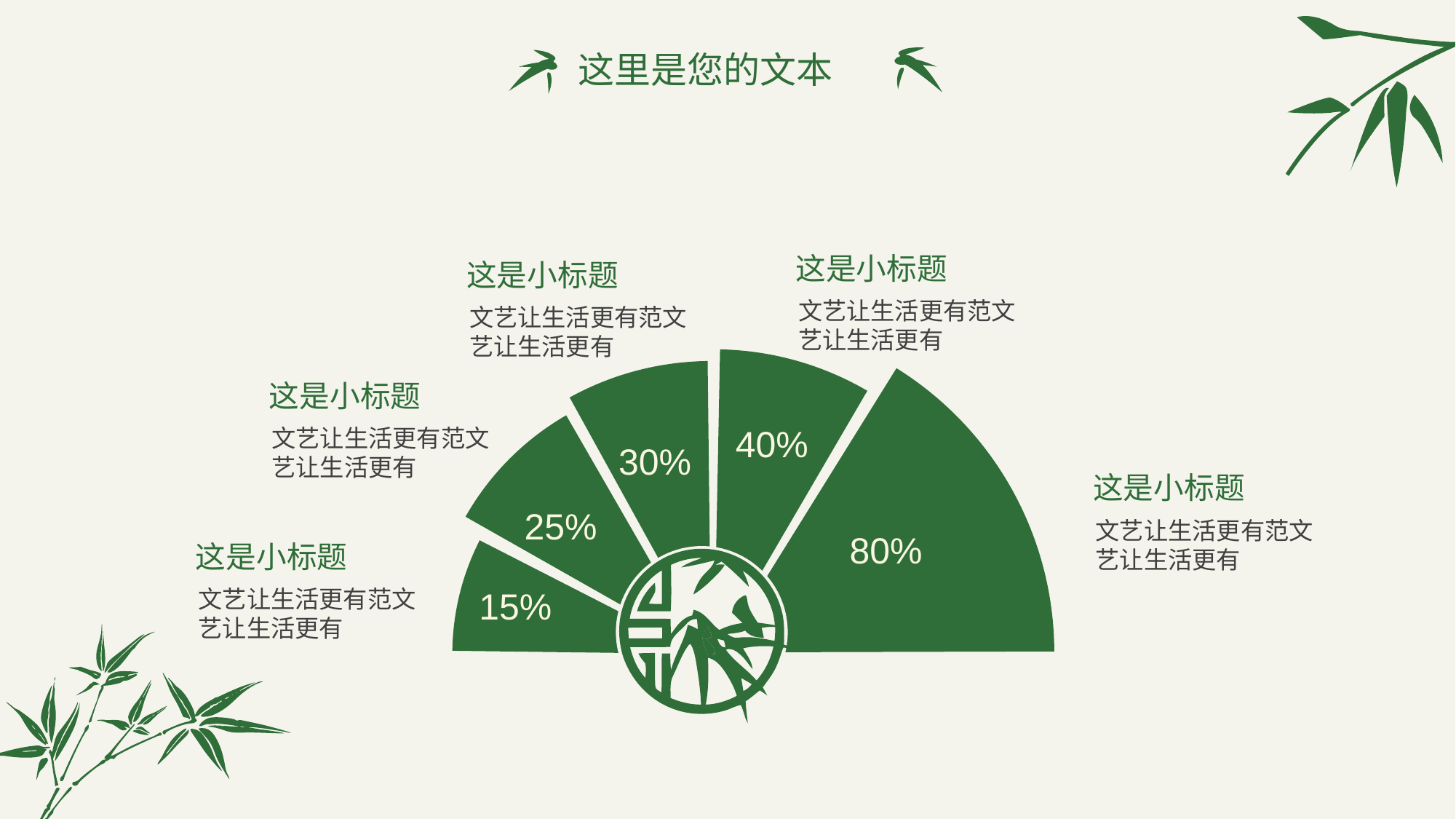

这里是您的文本

这是小标题
这是小标题
文艺让生活更有范文艺让生活更有
文艺让生活更有范文艺让生活更有

这是小标题

40%
文艺让生活更有范文艺让生活更有
30%
这是小标题
25%
文艺让生活更有范文艺让生活更有
80%
这是小标题

15%
文艺让生活更有范文艺让生活更有